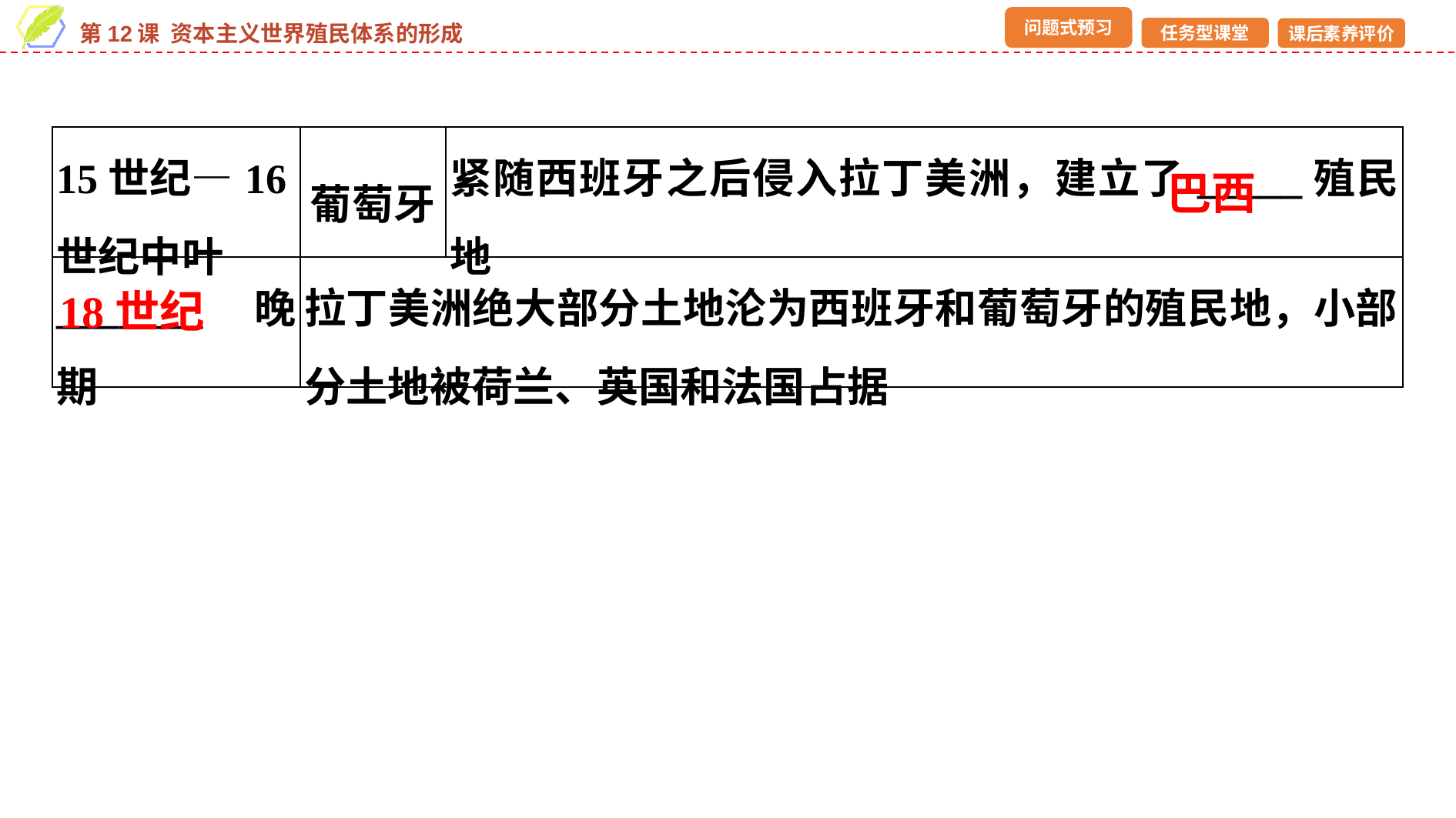

| 15世纪—16世纪中叶 | 葡萄牙 | 紧随西班牙之后侵入拉丁美洲，建立了\_\_\_\_\_殖民地 |
| --- | --- | --- |
| \_\_\_\_\_\_\_晚期 | 拉丁美洲绝大部分土地沦为西班牙和葡萄牙的殖民地，小部分土地被荷兰、英国和法国占据 |  |
巴西
18世纪